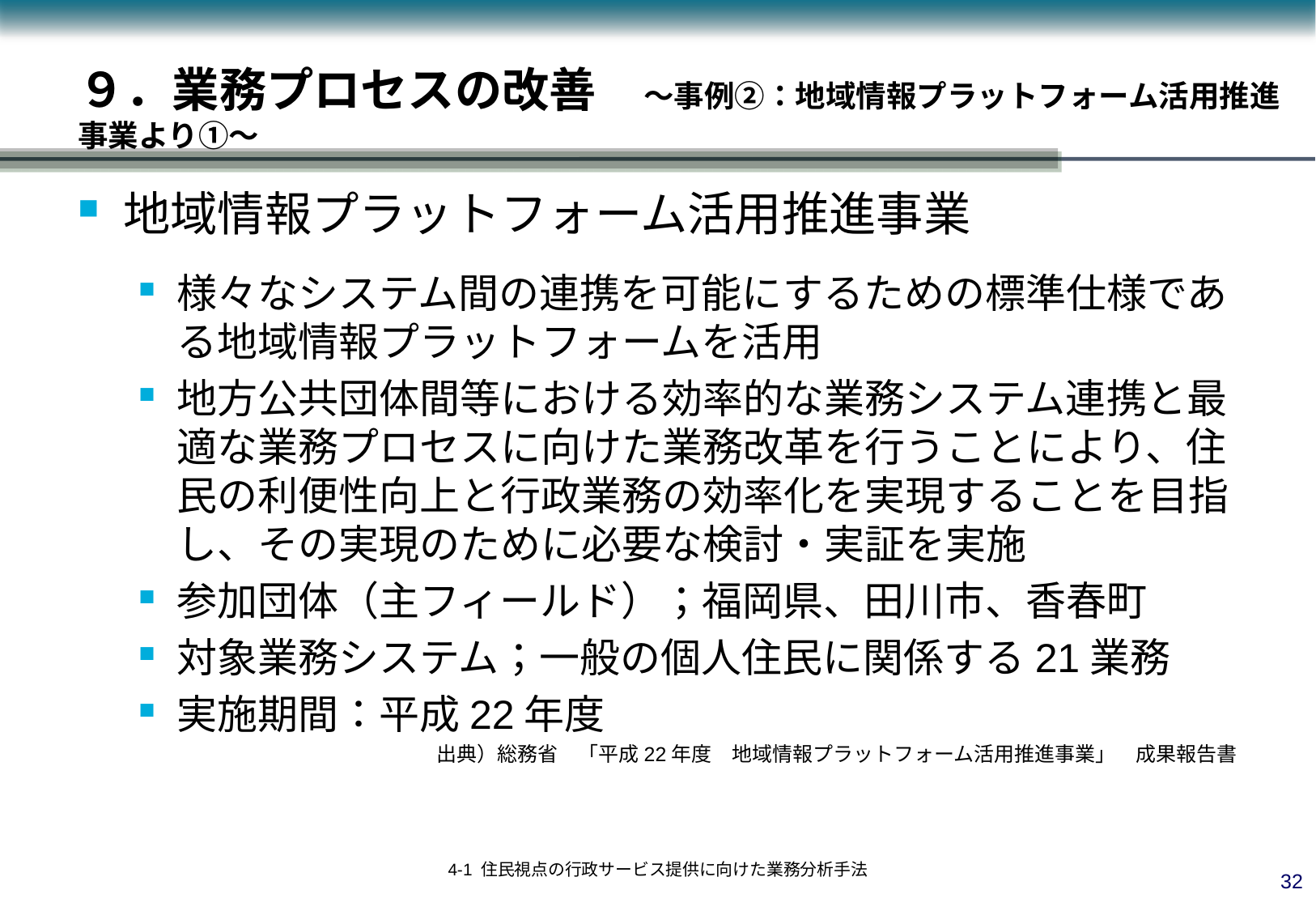

９．業務プロセスの改善　～事例②：地域情報プラットフォーム活用推進事業より①～
地域情報プラットフォーム活用推進事業

様々なシステム間の連携を可能にするための標準仕様である地域情報プラットフォームを活用
地方公共団体間等における効率的な業務システム連携と最適な業務プロセスに向けた業務改革を行うことにより、住民の利便性向上と行政業務の効率化を実現することを目指し、その実現のために必要な検討・実証を実施
参加団体（主フィールド）；福岡県、田川市、香春町
対象業務システム；一般の個人住民に関係する21業務
実施期間：平成22年度
出典）総務省　「平成22年度　地域情報プラットフォーム活用推進事業」　成果報告書
32
4-1 住民視点の行政サービス提供に向けた業務分析手法